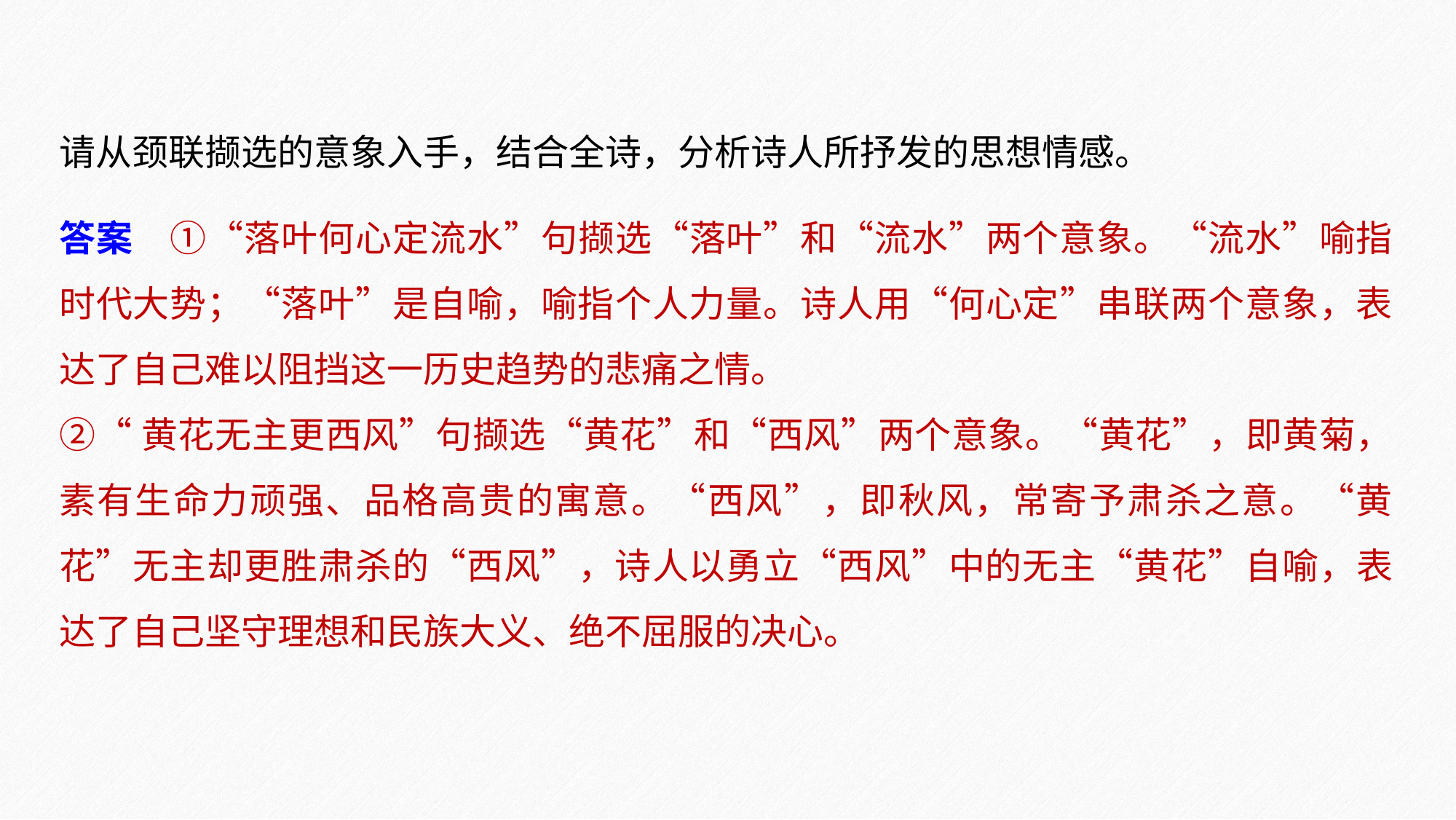

请从颈联撷选的意象入手，结合全诗，分析诗人所抒发的思想情感。
答案　①“落叶何心定流水”句撷选“落叶”和“流水”两个意象。“流水”喻指时代大势；“落叶”是自喻，喻指个人力量。诗人用“何心定”串联两个意象，表达了自己难以阻挡这一历史趋势的悲痛之情。
②“黄花无主更西风”句撷选“黄花”和“西风”两个意象。“黄花”，即黄菊，素有生命力顽强、品格高贵的寓意。“西风”，即秋风，常寄予肃杀之意。“黄花”无主却更胜肃杀的“西风”，诗人以勇立“西风”中的无主“黄花”自喻，表达了自己坚守理想和民族大义、绝不屈服的决心。